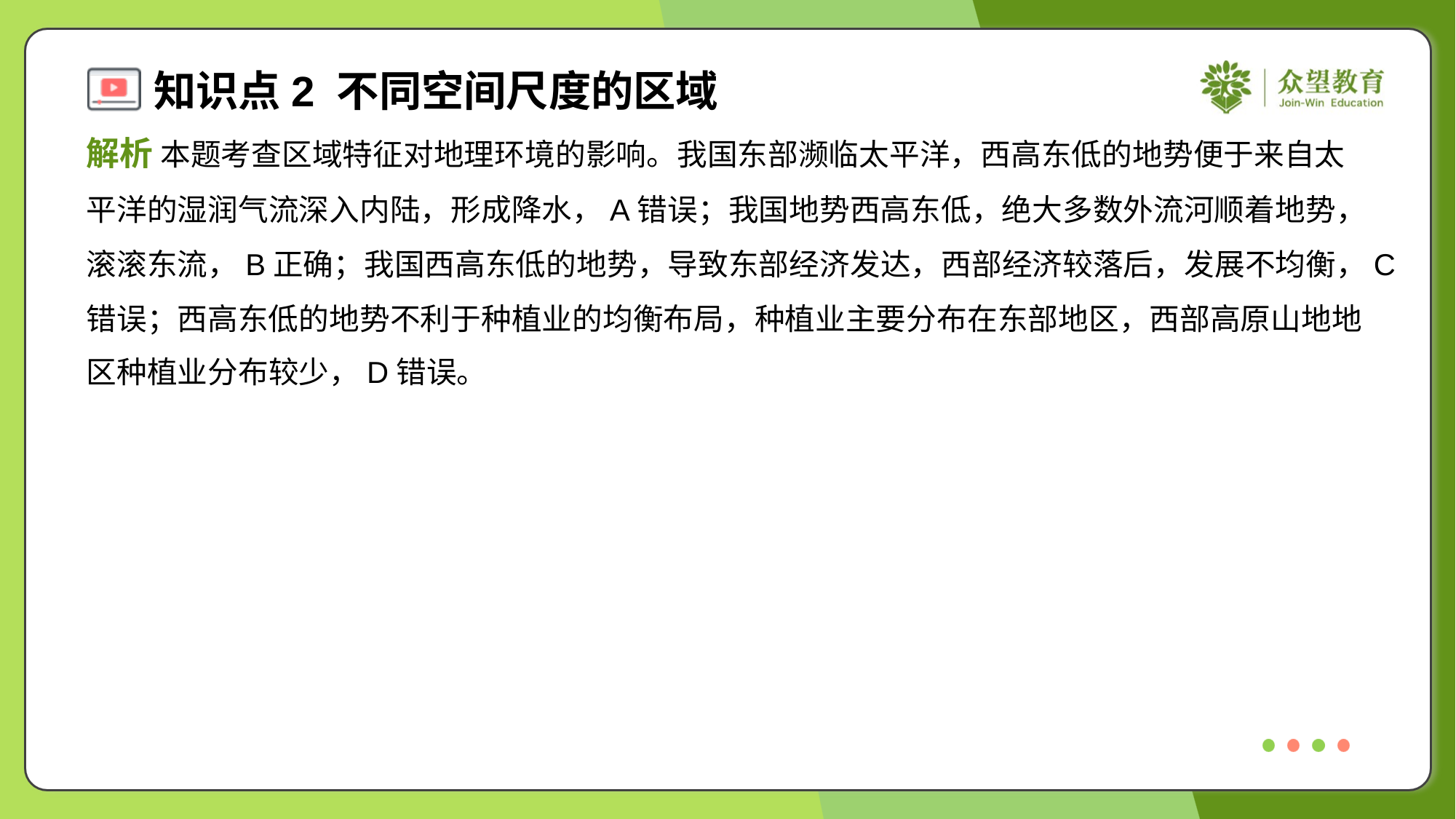

解析 本题考查区域特征对地理环境的影响。我国东部濒临太平洋，西高东低的地势便于来自太
平洋的湿润气流深入内陆，形成降水，A错误；我国地势西高东低，绝大多数外流河顺着地势，
滚滚东流，B正确；我国西高东低的地势，导致东部经济发达，西部经济较落后，发展不均衡，C
错误；西高东低的地势不利于种植业的均衡布局，种植业主要分布在东部地区，西部高原山地地
区种植业分布较少，D错误。